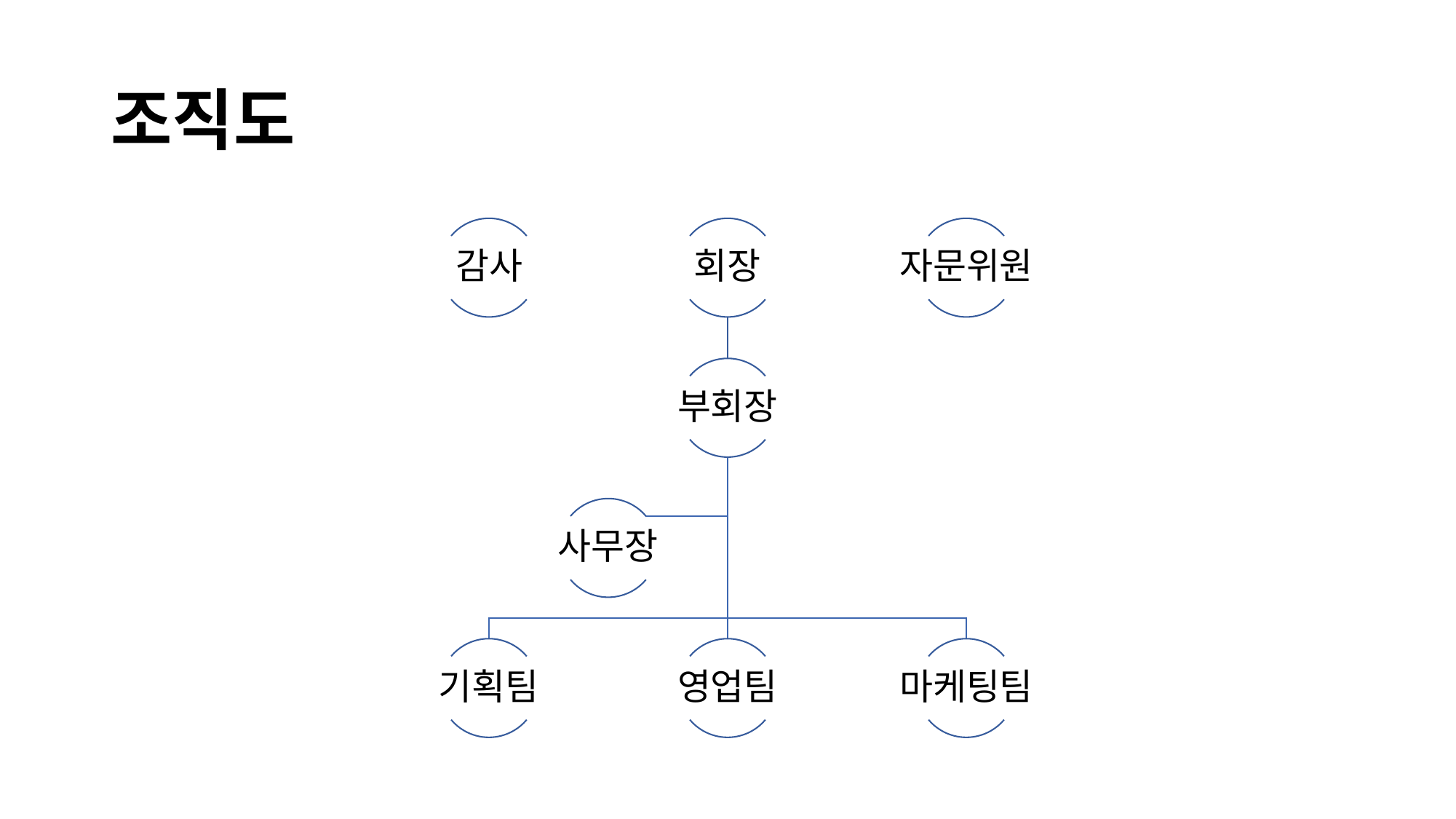

# 조직도
감사
회장
부회장
기획팀
영업팀
마케팅팀
사무장
자문위원